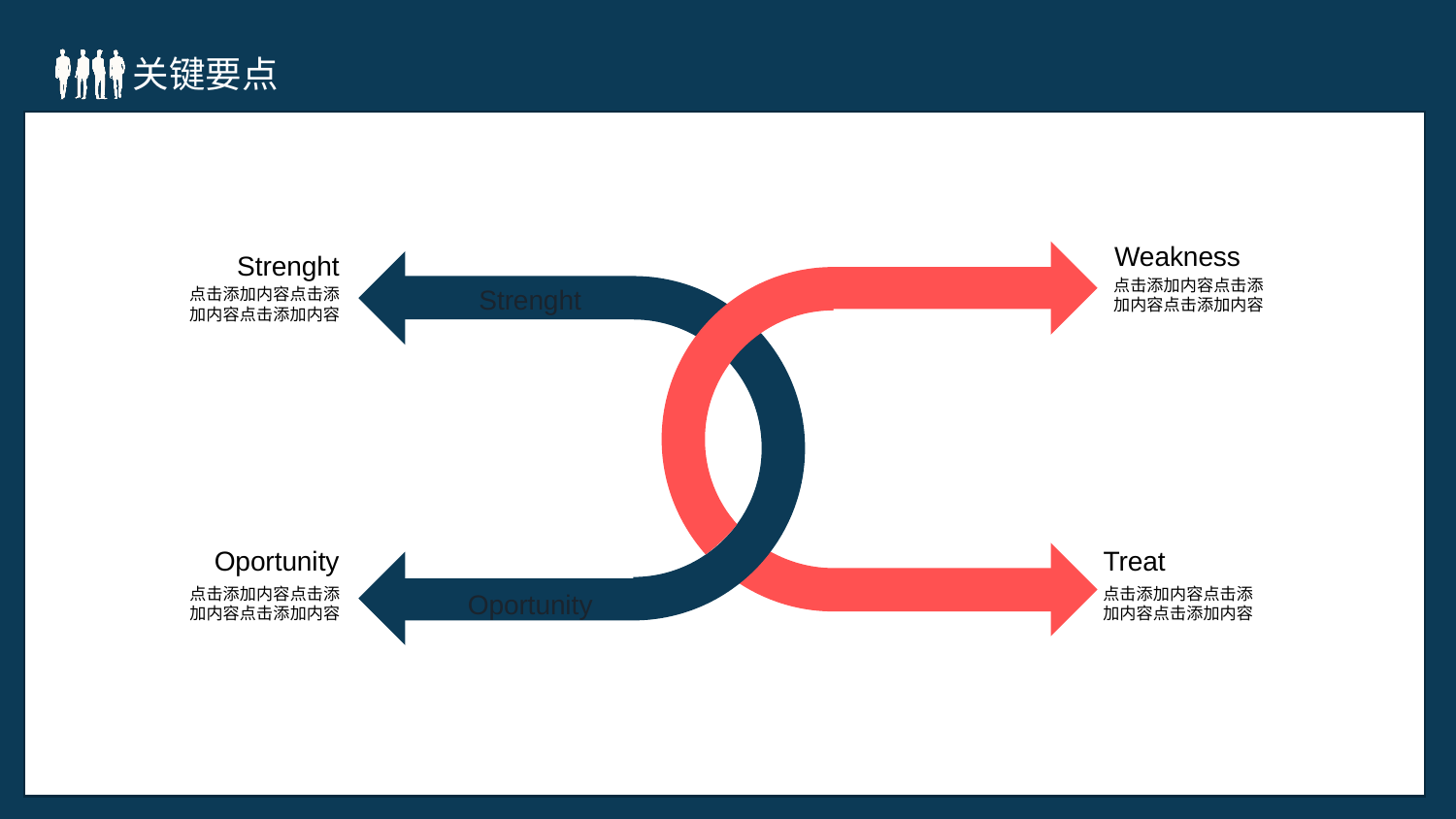

Weakness
Strenght

Strenght

Oportunity
点击添加内容点击添加内容点击添加内容
点击添加内容点击添加内容点击添加内容
Oportunity
Treat
点击添加内容点击添加内容点击添加内容
点击添加内容点击添加内容点击添加内容